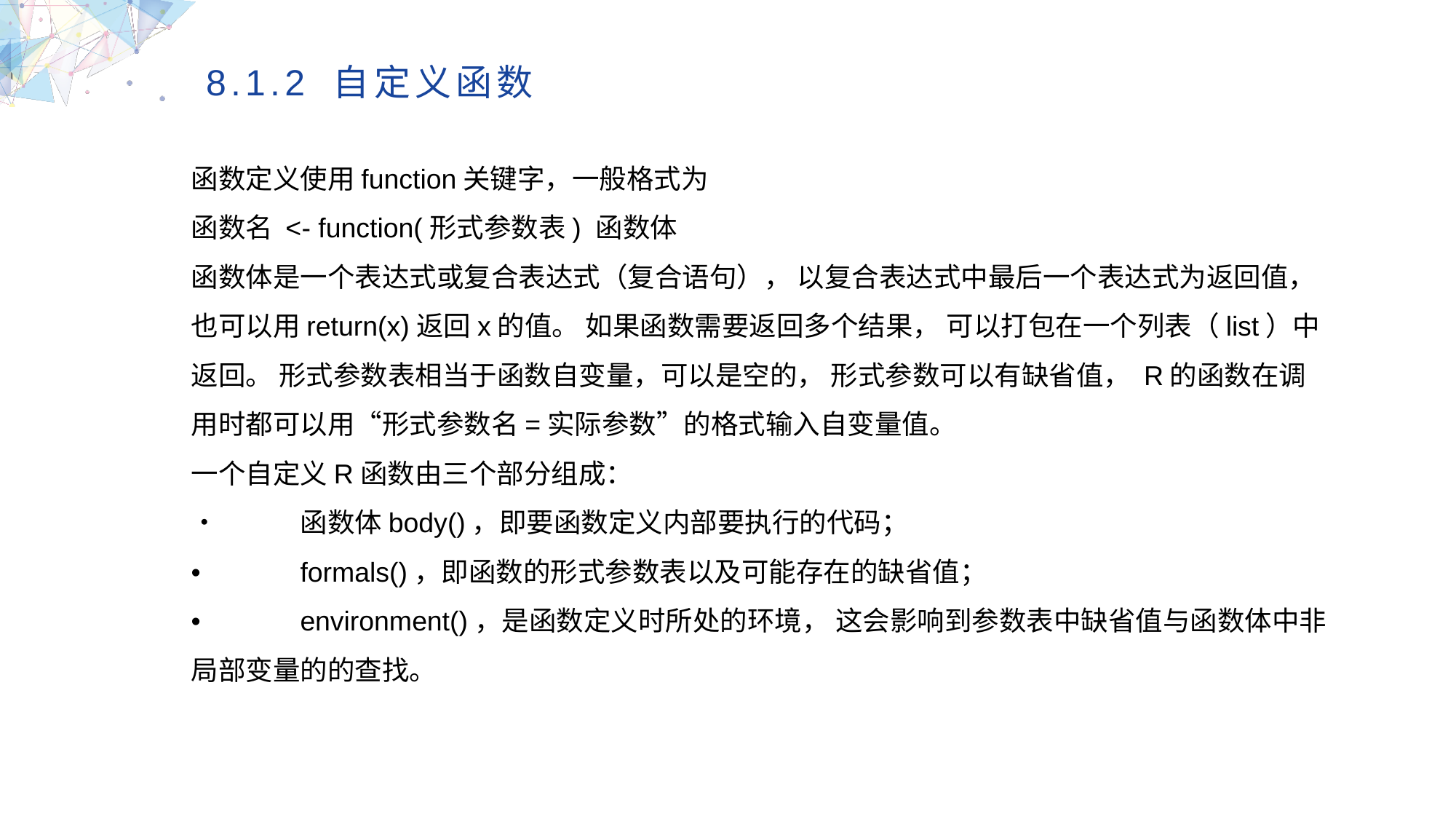

8.1.2 自定义函数
函数定义使用function关键字，一般格式为
函数名 <- function(形式参数表) 函数体
函数体是一个表达式或复合表达式（复合语句）， 以复合表达式中最后一个表达式为返回值， 也可以用return(x)返回x的值。 如果函数需要返回多个结果， 可以打包在一个列表（list）中返回。 形式参数表相当于函数自变量，可以是空的， 形式参数可以有缺省值， R的函数在调用时都可以用“形式参数名=实际参数”的格式输入自变量值。
一个自定义R函数由三个部分组成：
•	函数体body()，即要函数定义内部要执行的代码；
•	formals()，即函数的形式参数表以及可能存在的缺省值；
•	environment()，是函数定义时所处的环境， 这会影响到参数表中缺省值与函数体中非局部变量的的查找。

MULTIPURPOSE PRESENTATION TEMPLATE | UNIQUE DESIGN
Welcome Message
Please replace text, click add relevant headline, modify the text content, also can copy your content to this directly. Please replace text, click add relevant headline, modify the text content, also can copy your content to this directly.